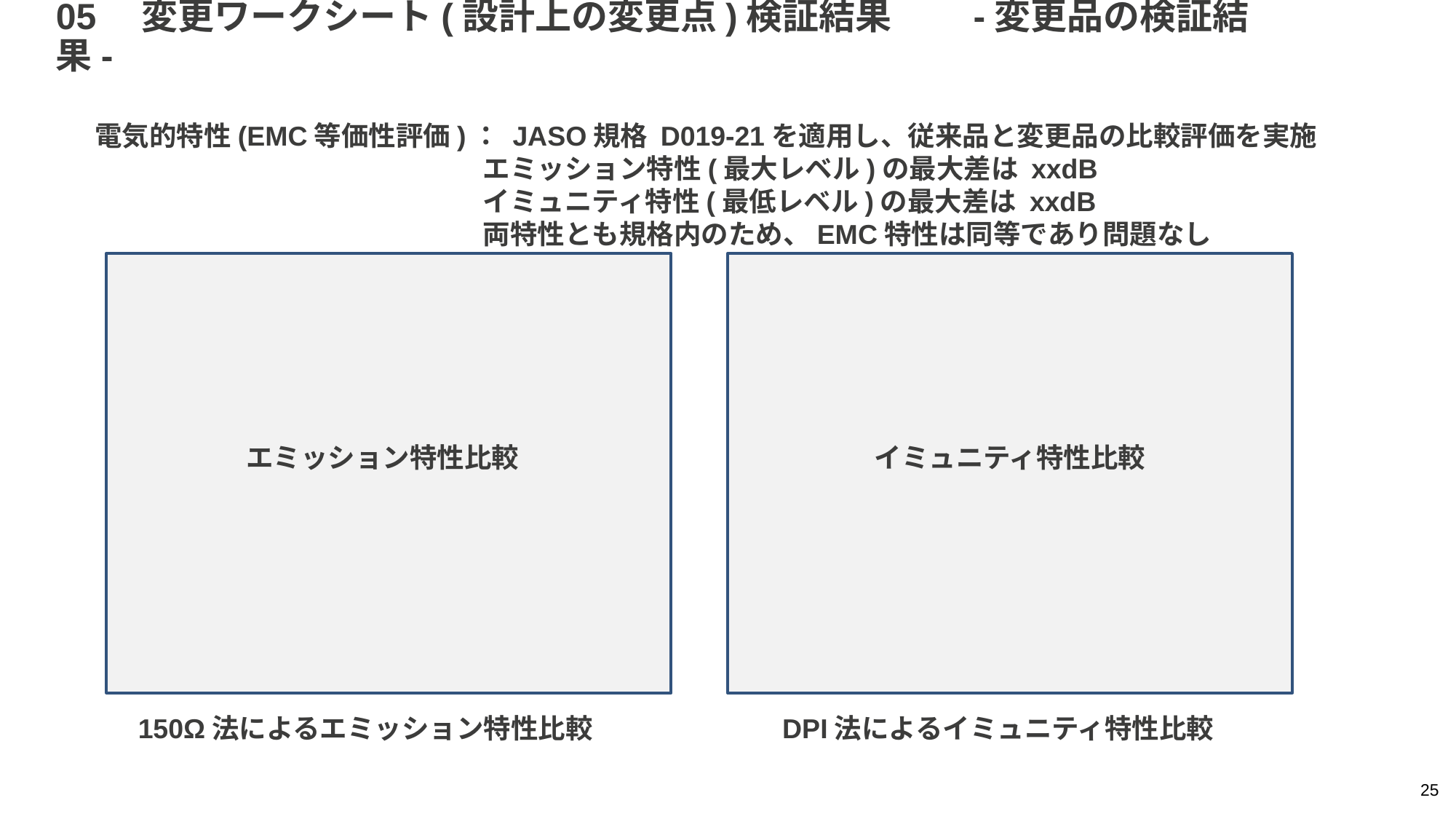

# 05　変更ワークシート(設計上の変更点)検証結果　　-変更品の検証結果-
電気的特性(EMC等価性評価)： JASO規格 D019-21を適用し、従来品と変更品の比較評価を実施
　　　　　　　　　　　　　　 エミッション特性(最大レベル)の最大差は xxdB
　　　　　　　　　　　　　　 イミュニティ特性(最低レベル)の最大差は xxdB
　　　　　　　　　　　　　　 両特性とも規格内のため、EMC特性は同等であり問題なし
エミッション特性比較

イミュニティ特性比較

150Ω法によるエミッション特性比較
DPI法によるイミュニティ特性比較